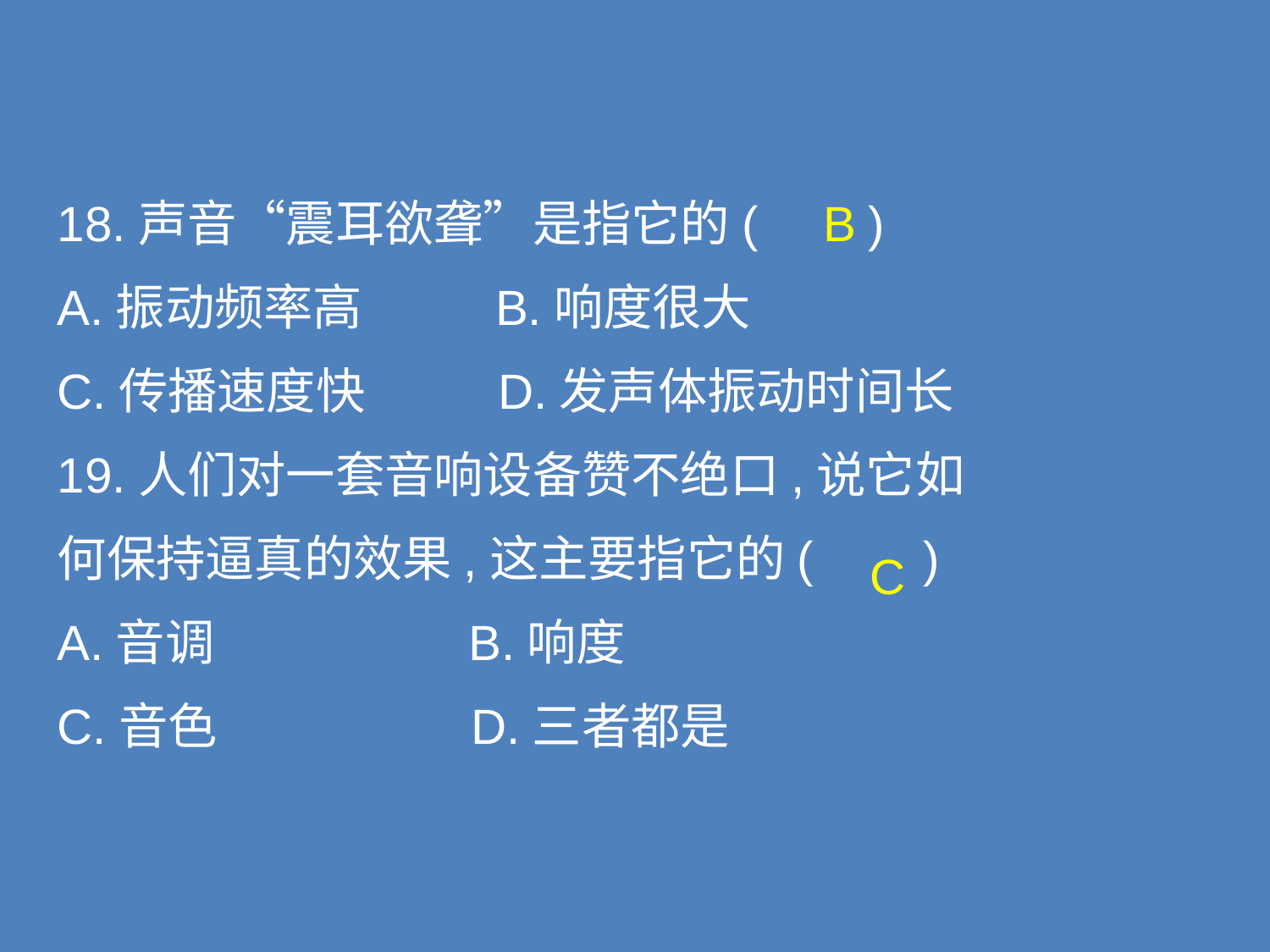

18.声音“震耳欲聋”是指它的(        )
A.振动频率高           B.响度很大
C.传播速度快           D.发声体振动时间长
19.人们对一套音响设备赞不绝口,说它如
何保持逼真的效果,这主要指它的(        )
A.音调                      B.响度
C.音色                      D.三者都是
B
C